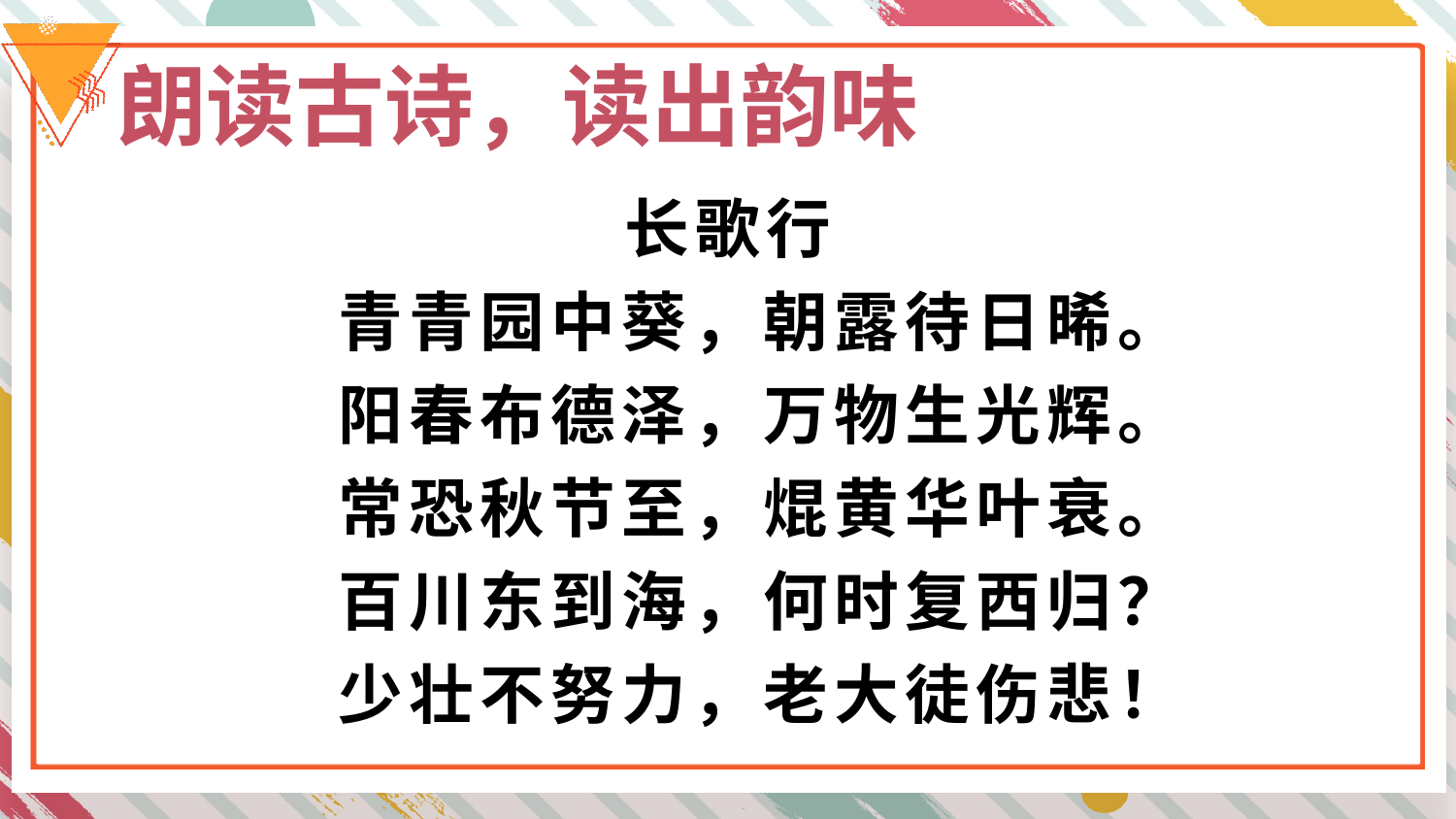

朗读古诗，读出韵味
长歌行
青青园中葵，朝露待日晞。
阳春布德泽，万物生光辉。
常恐秋节至，焜黄华叶衰。
百川东到海，何时复西归？
少壮不努力，老大徒伤悲！